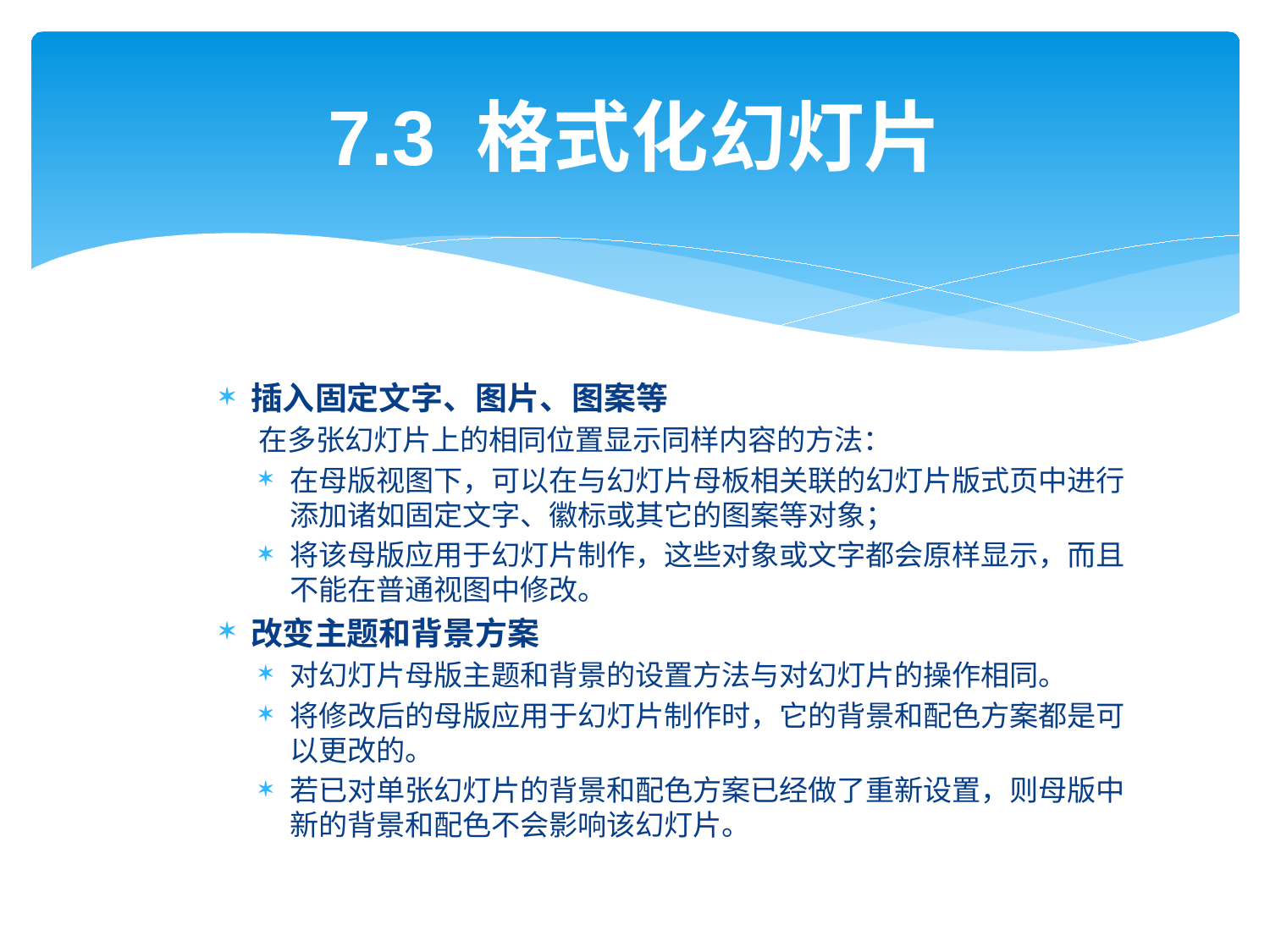

# 7.3 格式化幻灯片
插入固定文字、图片、图案等
在多张幻灯片上的相同位置显示同样内容的方法：
在母版视图下，可以在与幻灯片母板相关联的幻灯片版式页中进行添加诸如固定文字、徽标或其它的图案等对象；
将该母版应用于幻灯片制作，这些对象或文字都会原样显示，而且不能在普通视图中修改。
改变主题和背景方案
对幻灯片母版主题和背景的设置方法与对幻灯片的操作相同。
将修改后的母版应用于幻灯片制作时，它的背景和配色方案都是可以更改的。
若已对单张幻灯片的背景和配色方案已经做了重新设置，则母版中新的背景和配色不会影响该幻灯片。